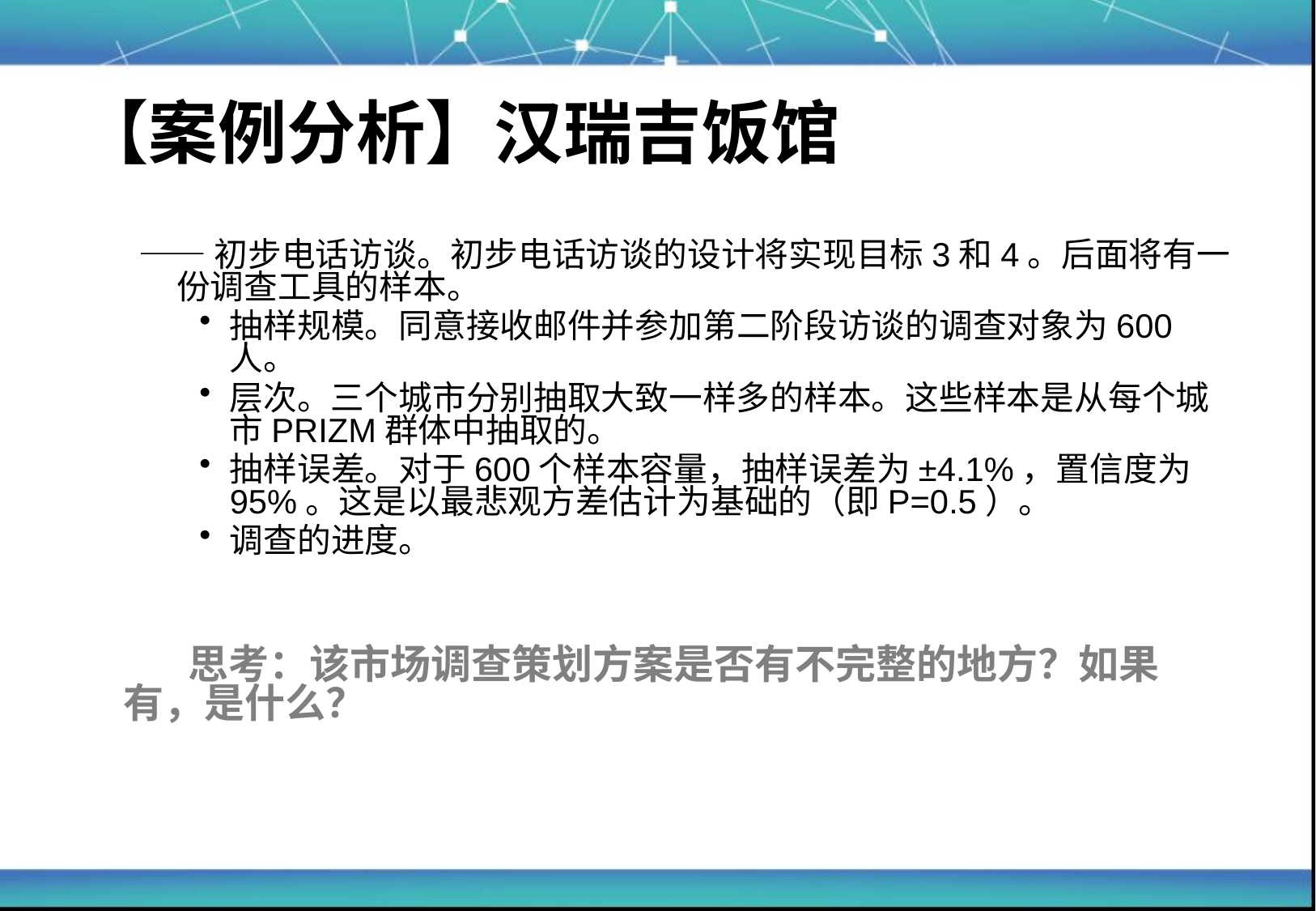

# 【案例分析】汉瑞吉饭馆

——初步电话访谈。初步电话访谈的设计将实现目标3和4。后面将有一份调查工具的样本。
抽样规模。同意接收邮件并参加第二阶段访谈的调查对象为600人。
层次。三个城市分别抽取大致一样多的样本。这些样本是从每个城市PRIZM群体中抽取的。
抽样误差。对于600个样本容量，抽样误差为±4.1%，置信度为95%。这是以最悲观方差估计为基础的（即P=0.5）。
调查的进度。

           思考：该市场调查策划方案是否有不完整的地方？如果有，是什么？